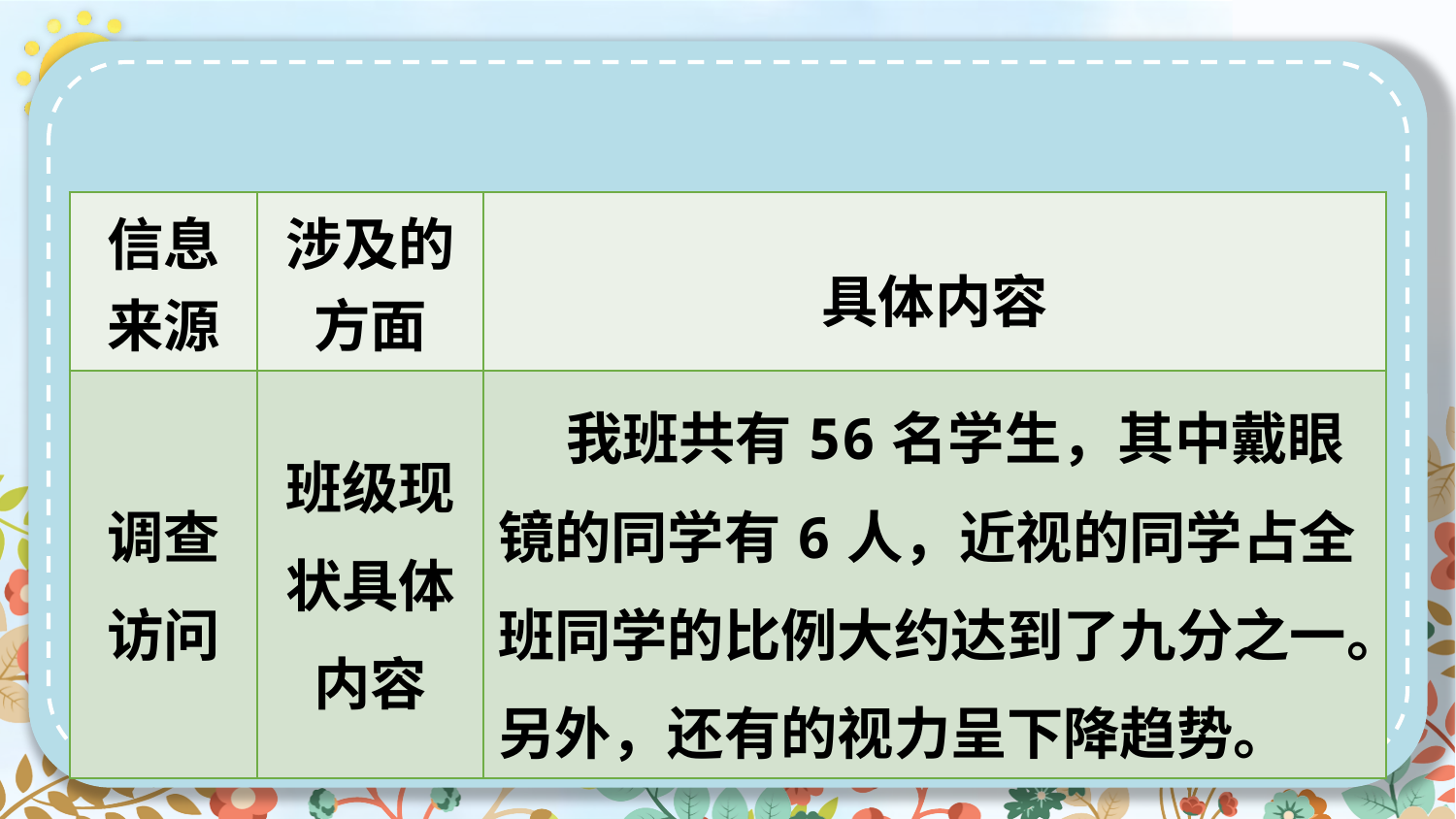

| 信息来源 | 涉及的方面 | 具体内容 |
| --- | --- | --- |
| 调查访问 | 班级现状具体内容 | 我班共有56名学生，其中戴眼镜的同学有6人，近视的同学占全班同学的比例大约达到了九分之一。另外，还有的视力呈下降趋势。 |